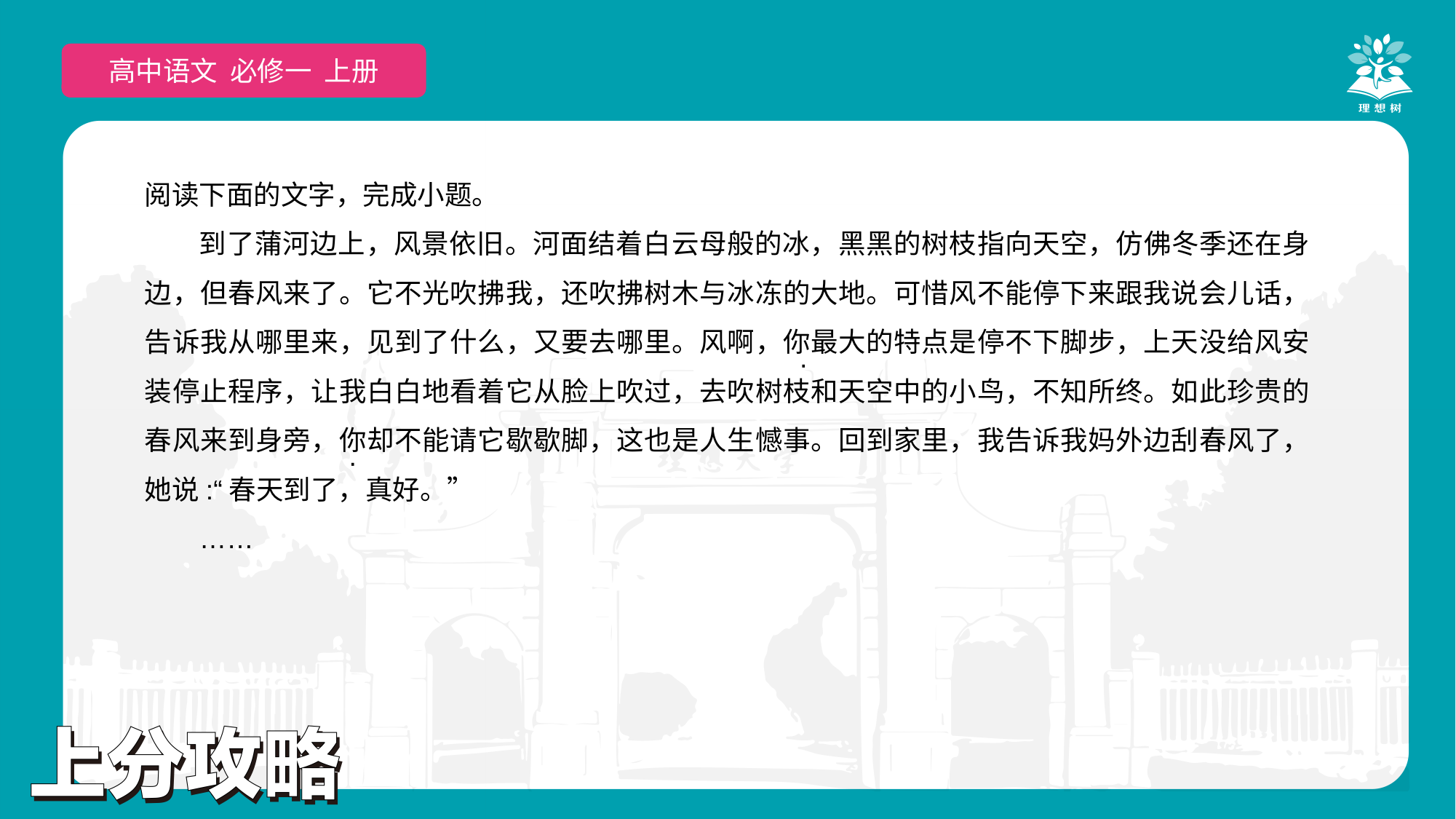

高中语文  选择性必修上
高中语文  必修一  上册
阅读下面的文字，完成小题。
到了蒲河边上，风景依旧。河面结着白云母般的冰，黑黑的树枝指向天空，仿佛冬季还在身边，但春风来了。它不光吹拂我，还吹拂树木与冰冻的大地。可惜风不能停下来跟我说会儿话，告诉我从哪里来，见到了什么，又要去哪里。风啊，你最大的特点是停不下脚步，上天没给风安装停止程序，让我白白地看着它从脸上吹过，去吹树枝和天空中的小鸟，不知所终。如此珍贵的春风来到身旁，你却不能请它歇歇脚，这也是人生憾事。回到家里，我告诉我妈外边刮春风了，她说:“春天到了，真好。”
……
                                                                                    ·

                         ·